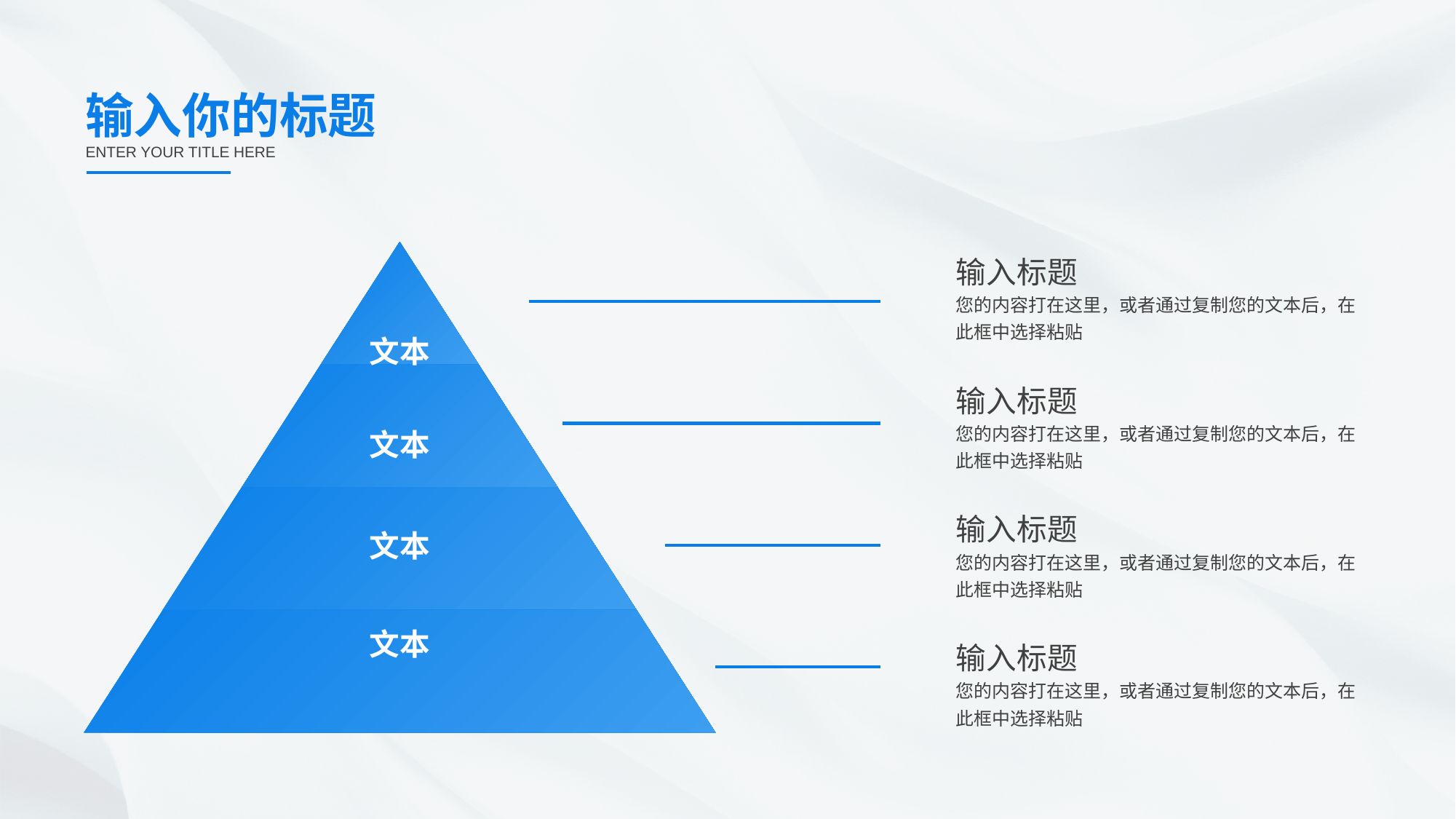

输入你的标题
ENTER YOUR TITLE HERE
输入标题
您的内容打在这里，或者通过复制您的文本后，在此框中选择粘贴

文本
输入标题
您的内容打在这里，或者通过复制您的文本后，在此框中选择粘贴
文本
输入标题
您的内容打在这里，或者通过复制您的文本后，在此框中选择粘贴
文本
文本
输入标题
您的内容打在这里，或者通过复制您的文本后，在此框中选择粘贴